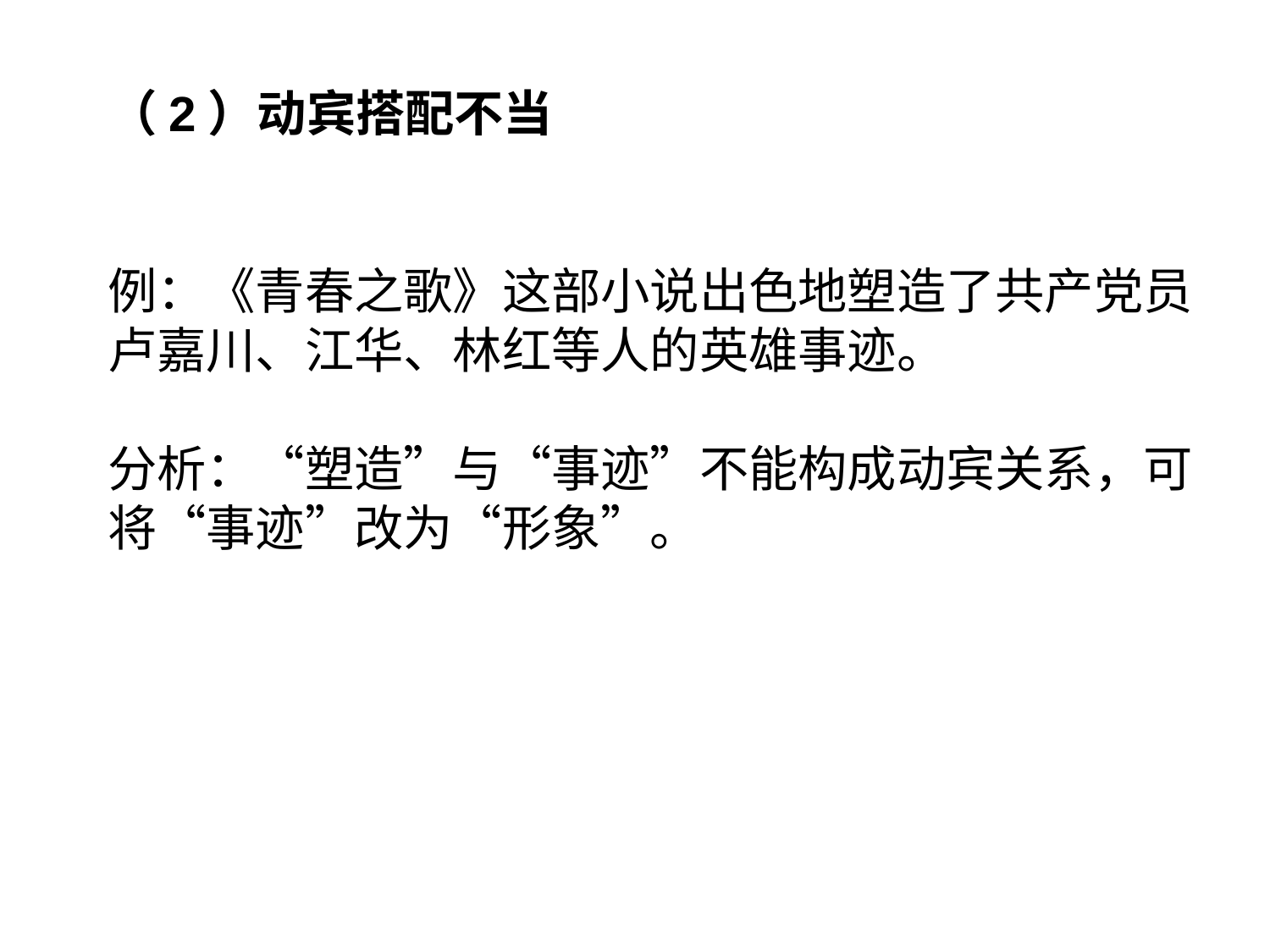

（2）动宾搭配不当

例：《青春之歌》这部小说出色地塑造了共产党员卢嘉川、江华、林红等人的英雄事迹。

分析：“塑造”与“事迹”不能构成动宾关系，可将“事迹”改为“形象”。